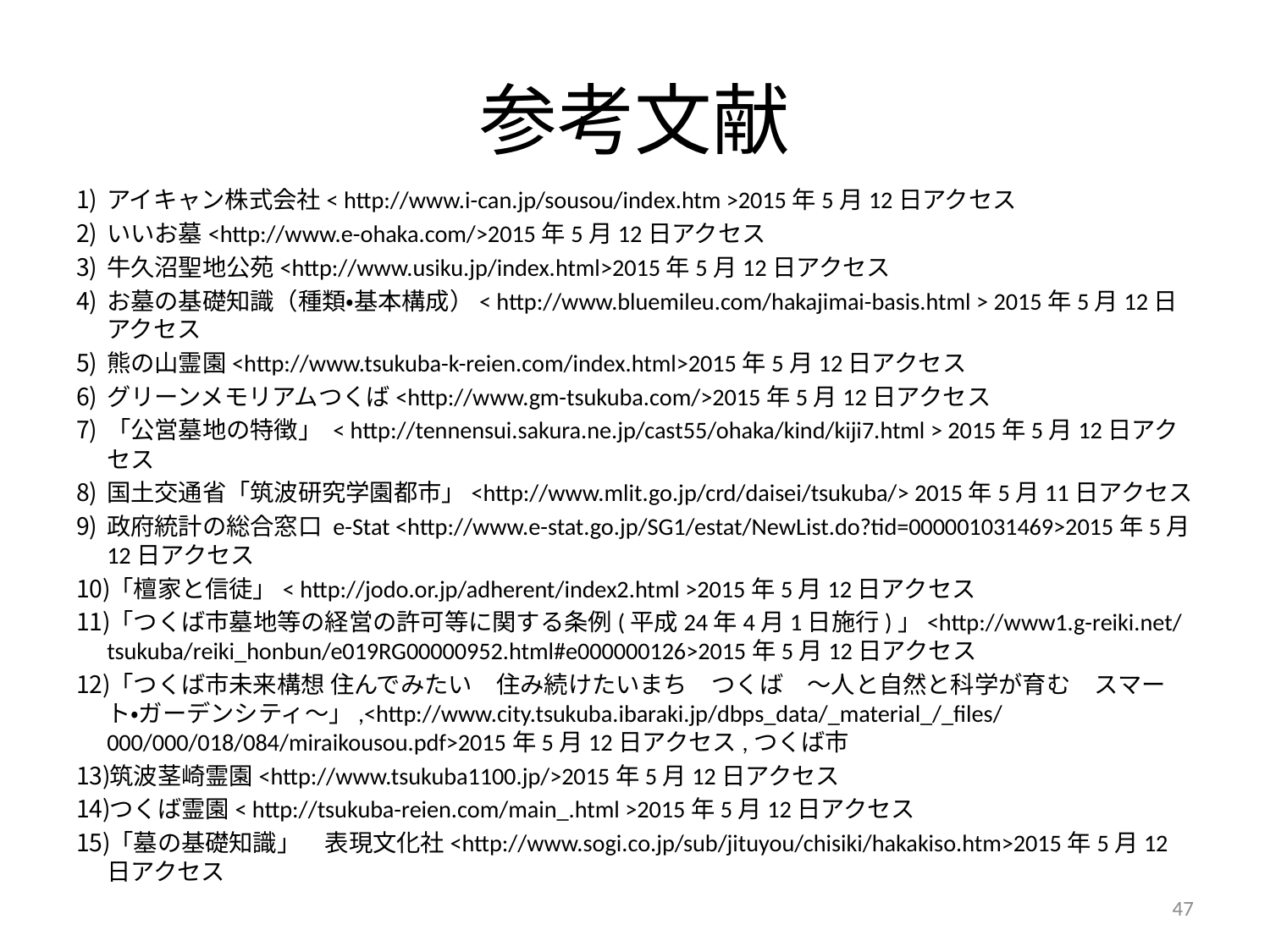

# 参考文献
アイキャン株式会社< http://www.i-can.jp/sousou/index.htm >2015年5月12日アクセス
いいお墓<http://www.e-ohaka.com/>2015年5月12日アクセス
牛久沼聖地公苑<http://www.usiku.jp/index.html>2015年5月12日アクセス
お墓の基礎知識（種類・基本構成）< http://www.bluemileu.com/hakajimai-basis.html > 2015年5月12日アクセス
熊の山霊園<http://www.tsukuba-k-reien.com/index.html>2015年5月12日アクセス
グリーンメモリアムつくば<http://www.gm-tsukuba.com/>2015年5月12日アクセス
「公営墓地の特徴」 < http://tennensui.sakura.ne.jp/cast55/ohaka/kind/kiji7.html > 2015年5月12日アクセス
国土交通省「筑波研究学園都市」<http://www.mlit.go.jp/crd/daisei/tsukuba/> 2015年5月11日アクセス
政府統計の総合窓口 e-Stat <http://www.e-stat.go.jp/SG1/estat/NewList.do?tid=000001031469>2015年5月12日アクセス
「檀家と信徒」< http://jodo.or.jp/adherent/index2.html >2015年5月12日アクセス
「つくば市墓地等の経営の許可等に関する条例(平成24年4月1日施行)」<http://www1.g-reiki.net/tsukuba/reiki_honbun/e019RG00000952.html#e000000126>2015年5月12日アクセス
「つくば市未来構想 住んでみたい　住み続けたいまち　つくば　〜人と自然と科学が育む　スマート・ガーデンシティ〜」,<http://www.city.tsukuba.ibaraki.jp/dbps_data/_material_/_files/000/000/018/084/miraikousou.pdf>2015年5月12日アクセス,つくば市
筑波茎崎霊園<http://www.tsukuba1100.jp/>2015年5月12日アクセス
つくば霊園< http://tsukuba-reien.com/main_.html >2015年5月12日アクセス
「墓の基礎知識」　表現文化社<http://www.sogi.co.jp/sub/jituyou/chisiki/hakakiso.htm>2015年5月12日アクセス
47